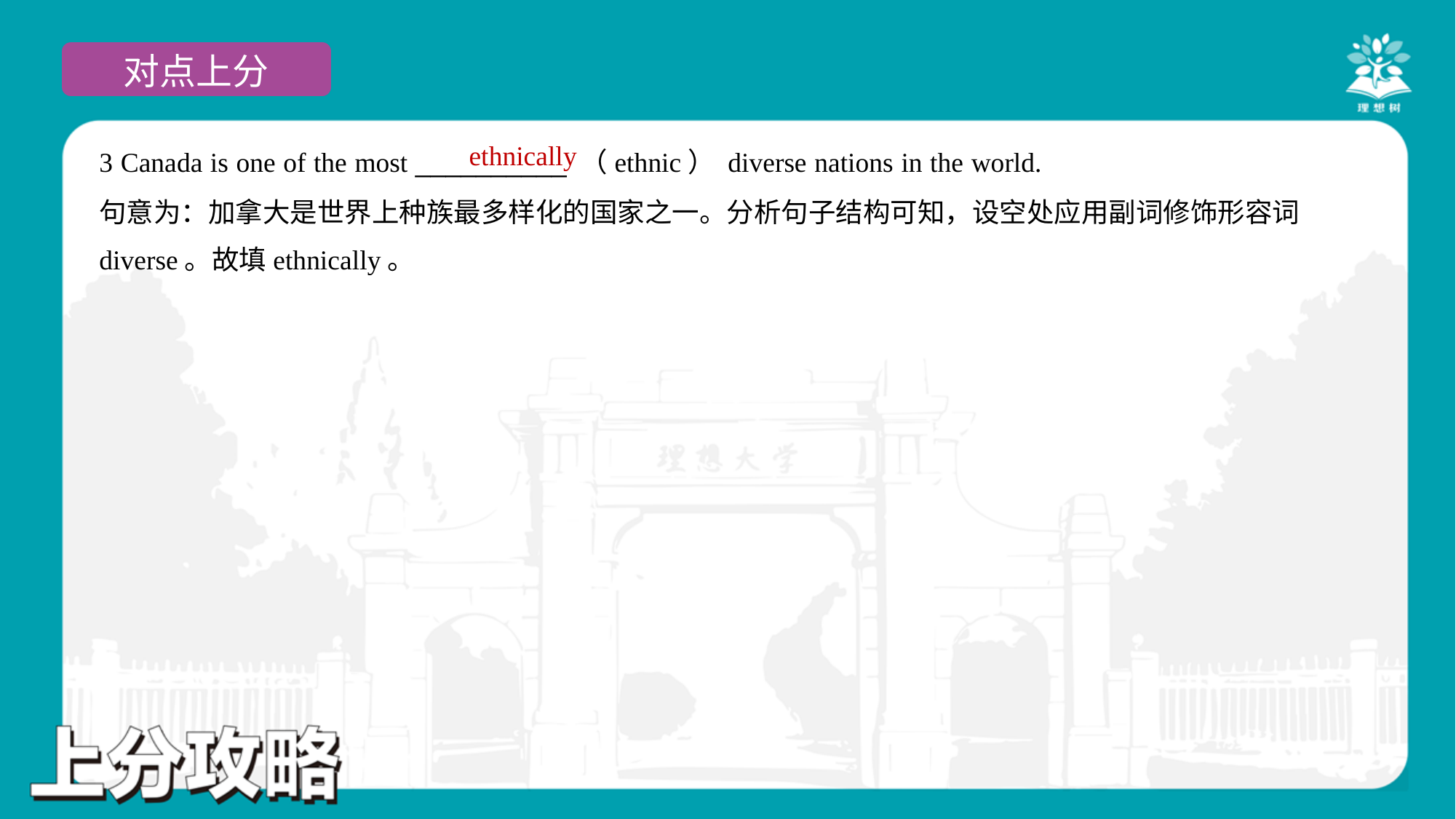

ethnically
3 Canada is one of the most __________ （ethnic） diverse nations in the world.
句意为：加拿大是世界上种族最多样化的国家之一。分析句子结构可知，设空处应用副词修饰形容词
diverse。故填ethnically。